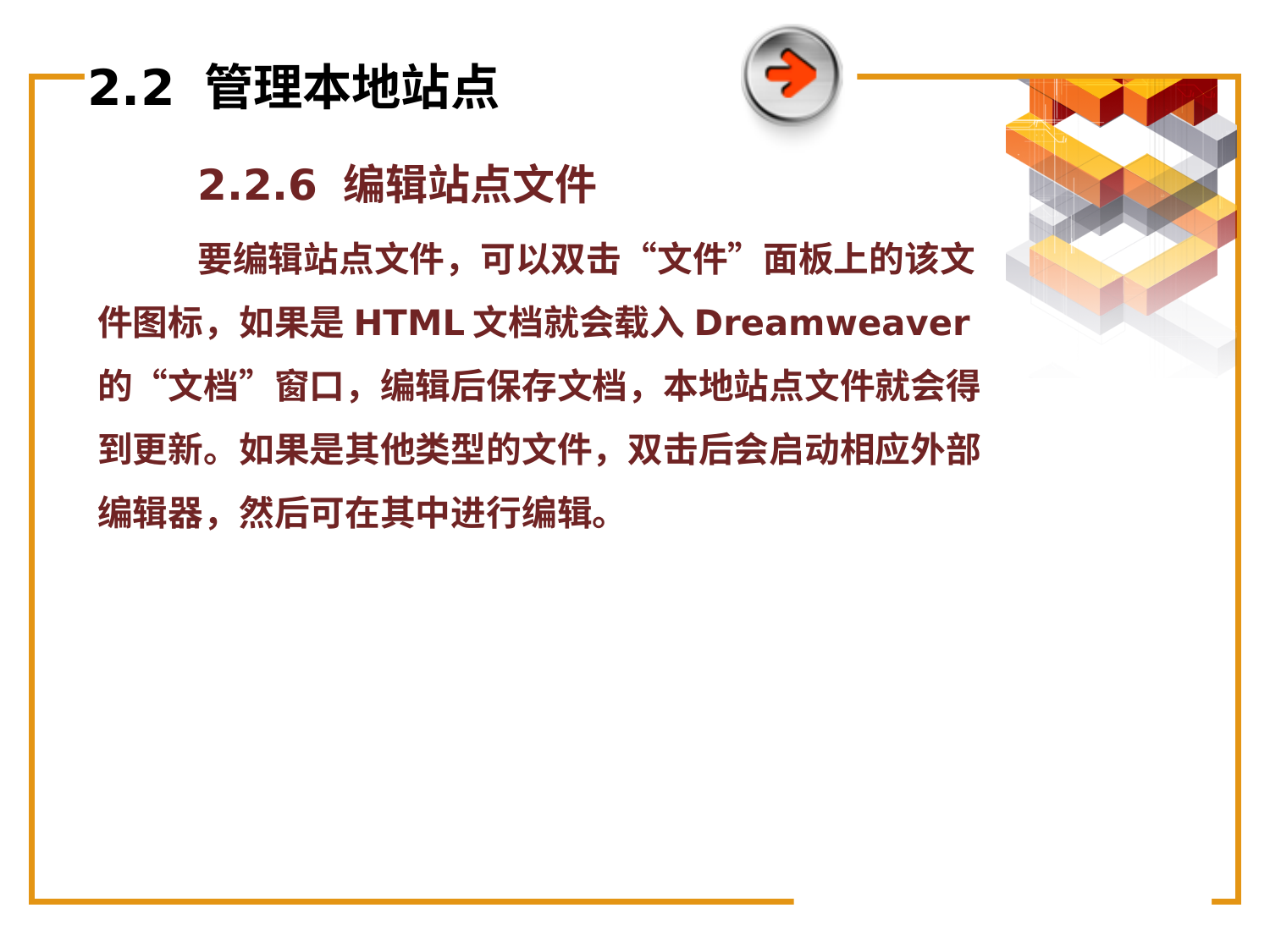

# 2.2 管理本地站点
2.2.6 编辑站点文件
要编辑站点文件，可以双击“文件”面板上的该文件图标，如果是HTML文档就会载入Dreamweaver的“文档”窗口，编辑后保存文档，本地站点文件就会得到更新。如果是其他类型的文件，双击后会启动相应外部编辑器，然后可在其中进行编辑。